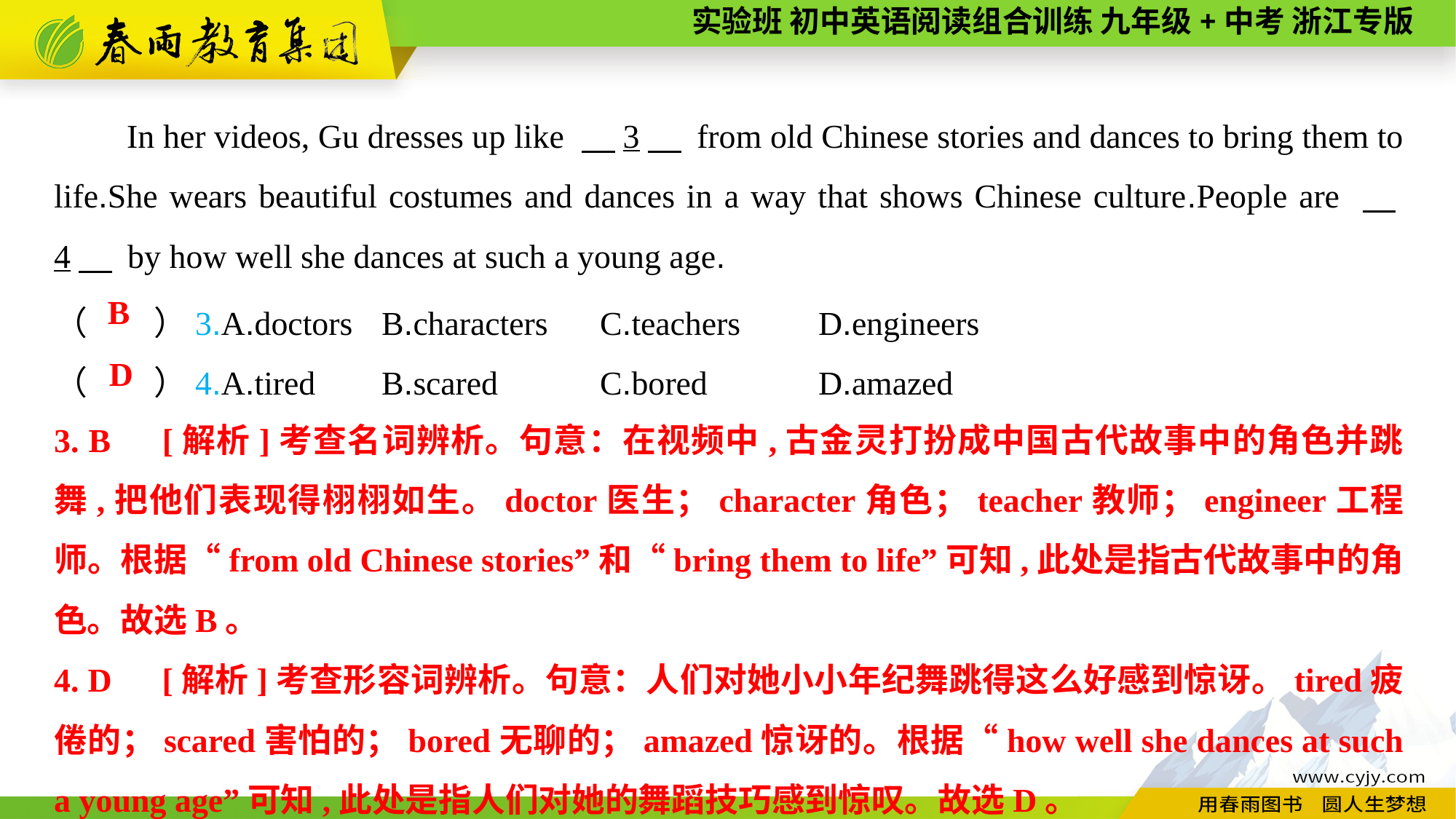

In her videos, Gu dresses up like 　3　 from old Chinese stories and dances to bring them to life.She wears beautiful costumes and dances in a way that shows Chinese culture.People are 　4　 by how well she dances at such a young age.
（　　）3.A.doctors	B.characters	C.teachers	D.engineers
（　　）4.A.tired	B.scared	C.bored		D.amazed
B
D
3. B　[解析]考查名词辨析。句意：在视频中,古金灵打扮成中国古代故事中的角色并跳舞,把他们表现得栩栩如生。doctor医生；character角色；teacher教师；engineer工程师。根据“from old Chinese stories”和“bring them to life”可知,此处是指古代故事中的角色。故选B。
4. D　[解析]考查形容词辨析。句意：人们对她小小年纪舞跳得这么好感到惊讶。tired疲倦的；scared害怕的；bored无聊的；amazed惊讶的。根据“how well she dances at such a young age”可知,此处是指人们对她的舞蹈技巧感到惊叹。故选D。